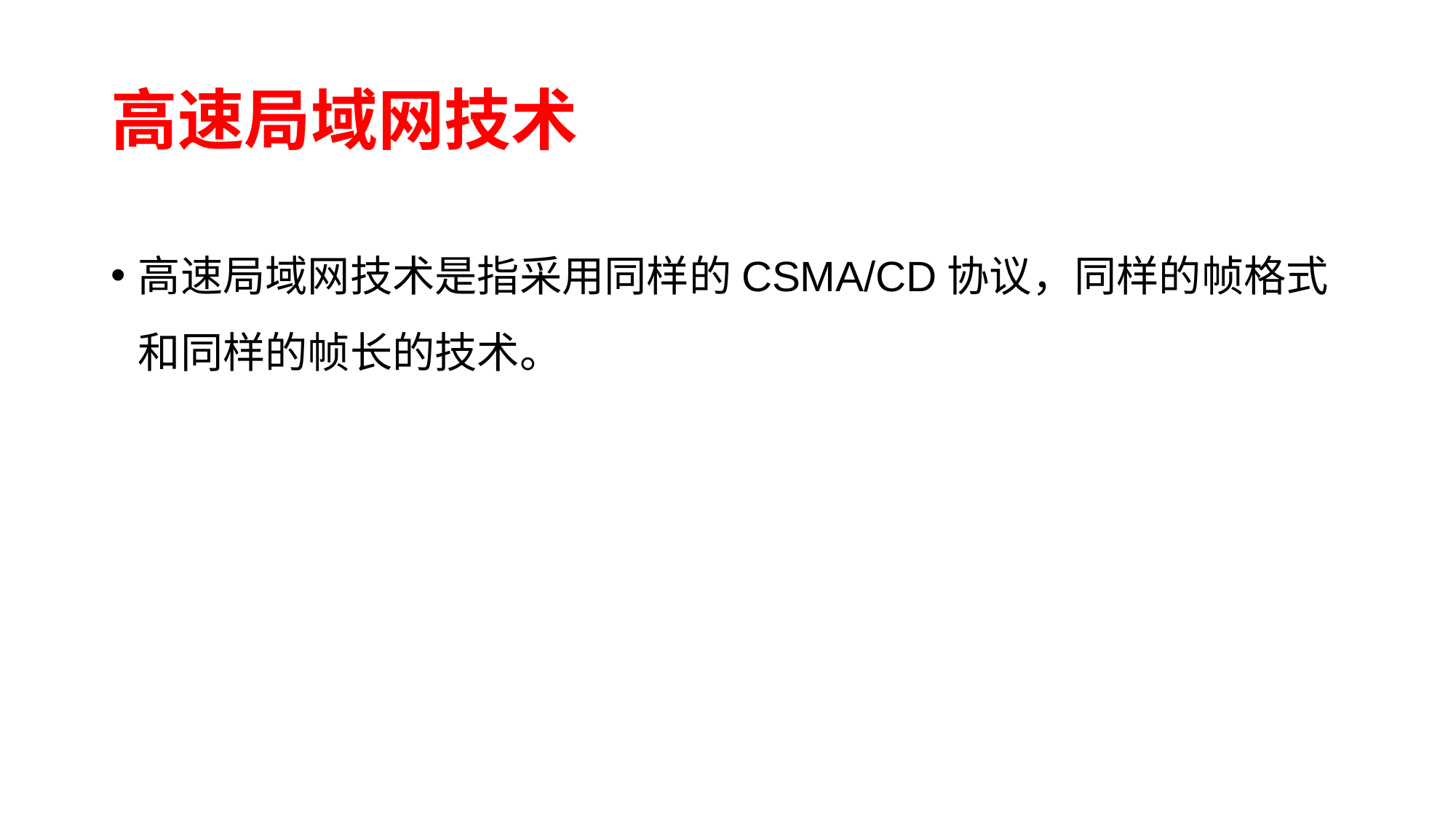

# 高速局域网技术
高速局域网技术是指采用同样的CSMA/CD协议，同样的帧格式和同样的帧长的技术。